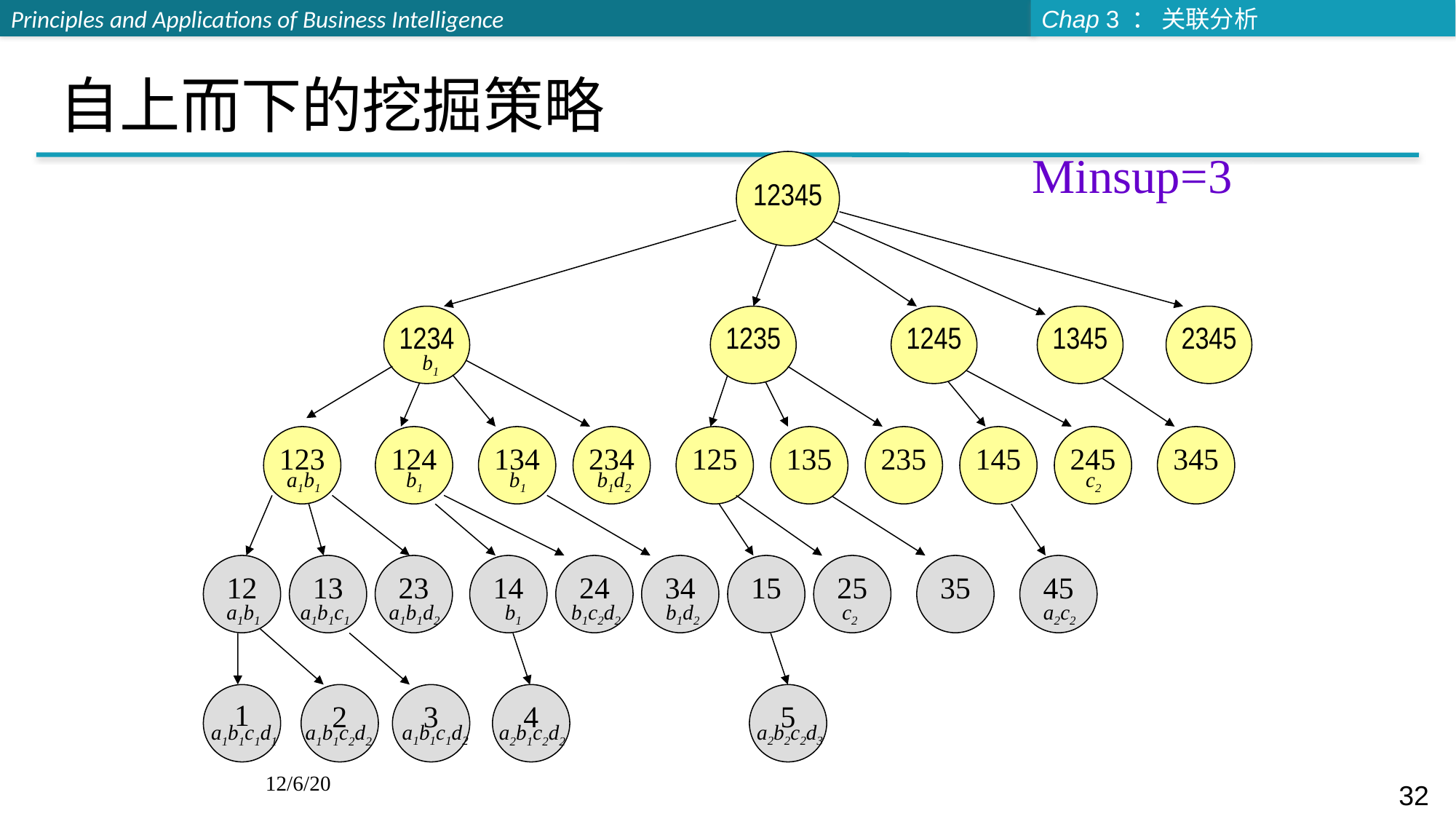

# 自上而下的挖掘策略
Minsup=3
12345

1234
b1
1235
1245
1345
2345

123
a1b1
124
b1
134
b1
234
b1d2
125
135
235
145
245
c2
345

12
a1b1
13
a1b1c1
23
a1b1d2
14
b1
24
b1c2d2
34
b1d2
15
25
c2
35
45
a2c2

1
a1b1c1d1
2
a1b1c2d2
3
a1b1c1d2
4
a2b1c2d2
5
a2b2c2d3
12/6/20